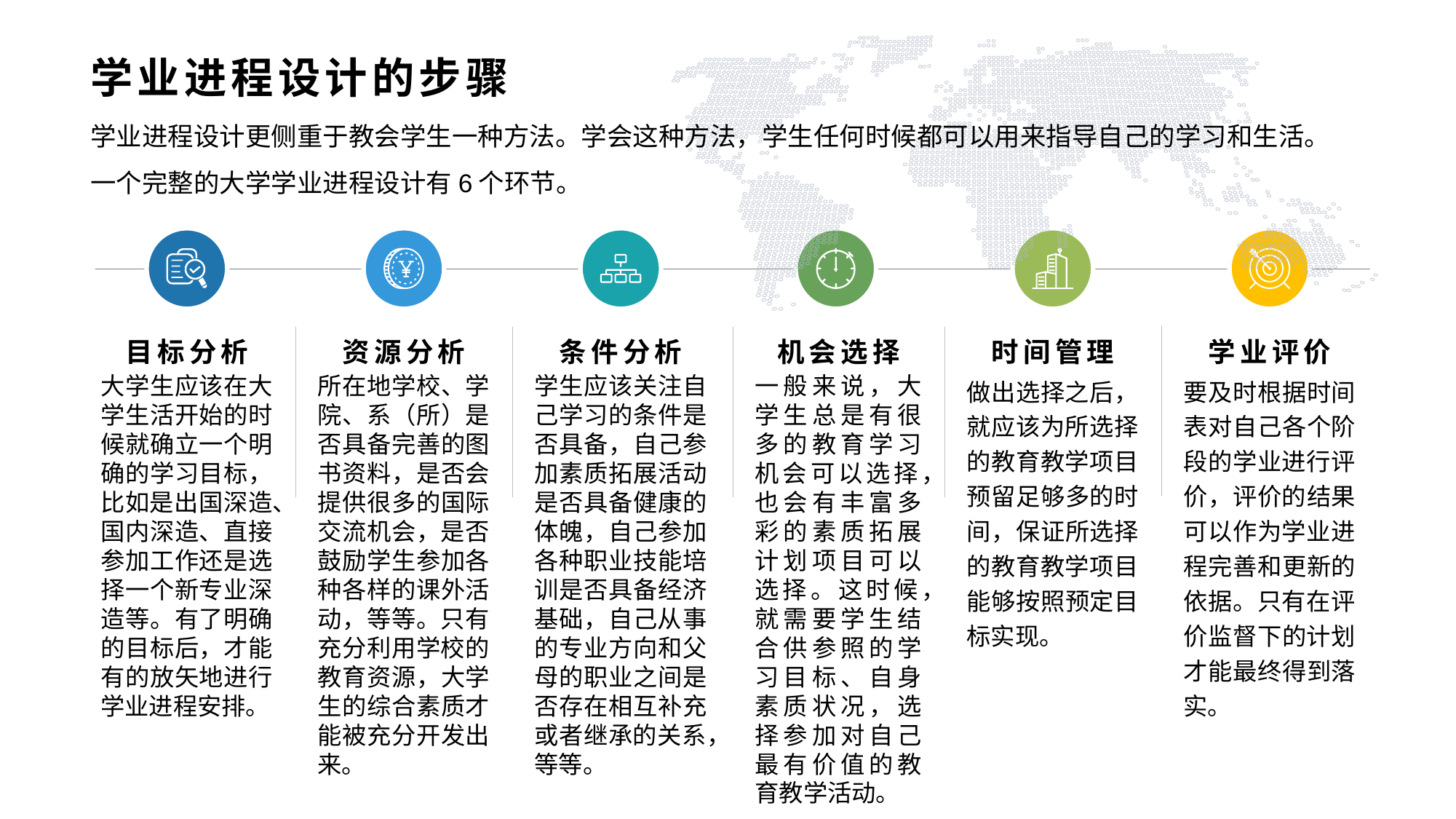

学业进程设计的步骤

学业进程设计更侧重于教会学生一种方法。学会这种方法，学生任何时候都可以用来指导自己的学习和生活。一个完整的大学学业进程设计有6个环节。

目标分析
资源分析
条件分析
机会选择
时间管理
学业评价
大学生应该在大学生活开始的时候就确立一个明确的学习目标，比如是出国深造、国内深造、直接参加工作还是选择一个新专业深造等。有了明确的目标后，才能有的放矢地进行学业进程安排。
学生应该关注自己学习的条件是否具备，自己参加素质拓展活动是否具备健康的体魄，自己参加各种职业技能培训是否具备经济基础，自己从事的专业方向和父母的职业之间是否存在相互补充或者继承的关系，等等。
一般来说，大学生总是有很多的教育学习机会可以选择，也会有丰富多彩的素质拓展计划项目可以选择。这时候，就需要学生结合供参照的学习目标、自身素质状况，选择参加对自己最有价值的教育教学活动。
做出选择之后，就应该为所选择的教育教学项目预留足够多的时间，保证所选择的教育教学项目能够按照预定目标实现。
要及时根据时间表对自己各个阶段的学业进行评价，评价的结果可以作为学业进程完善和更新的依据。只有在评价监督下的计划才能最终得到落实。
所在地学校、学院、系（所）是否具备完善的图书资料，是否会提供很多的国际交流机会，是否鼓励学生参加各种各样的课外活动，等等。只有充分利用学校的教育资源，大学生的综合素质才能被充分开发出来。